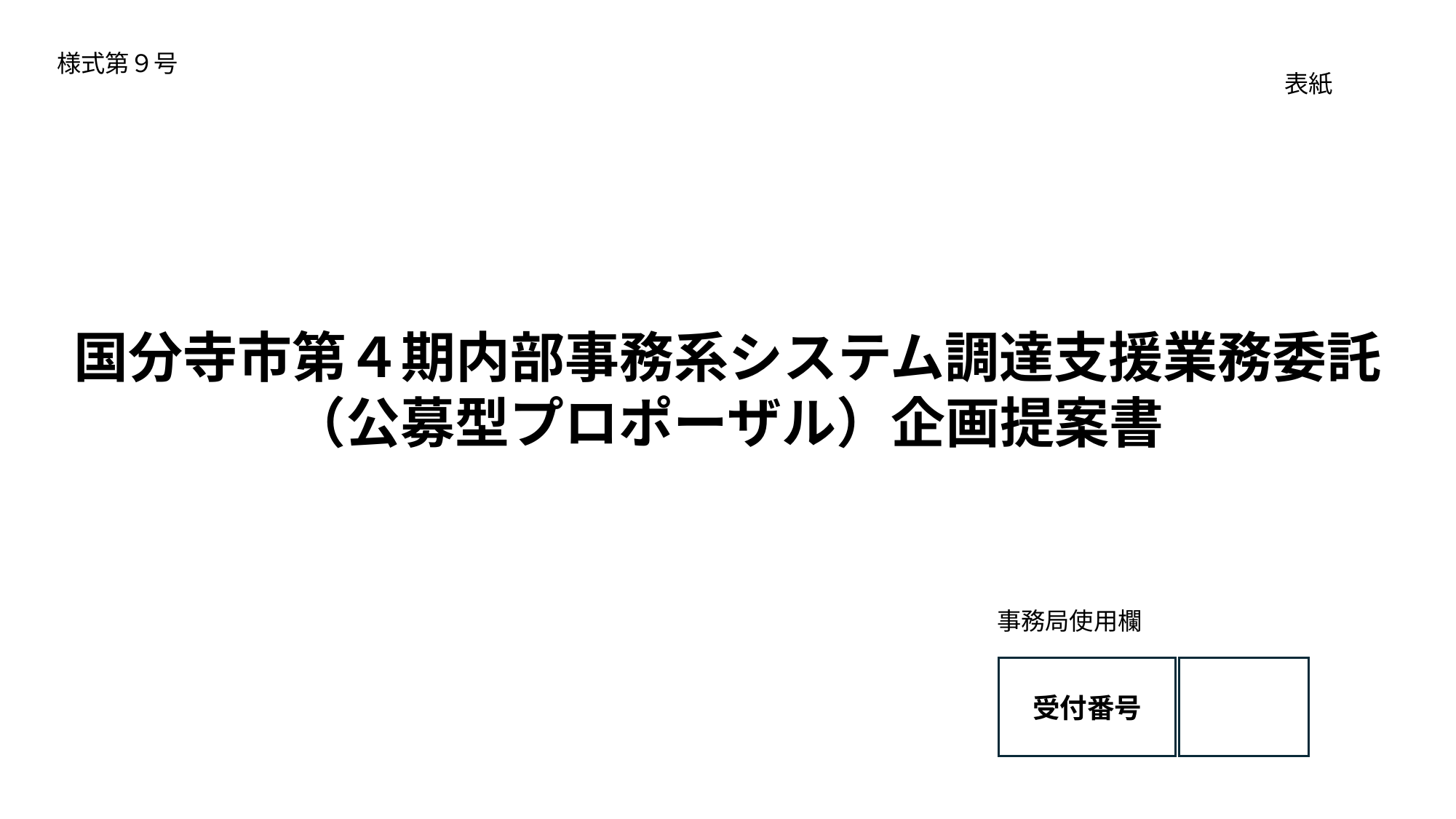

様式第９号
表紙
国分寺市第４期内部事務系システム調達支援業務委託（公募型プロポーザル）企画提案書
事務局使用欄
受付番号